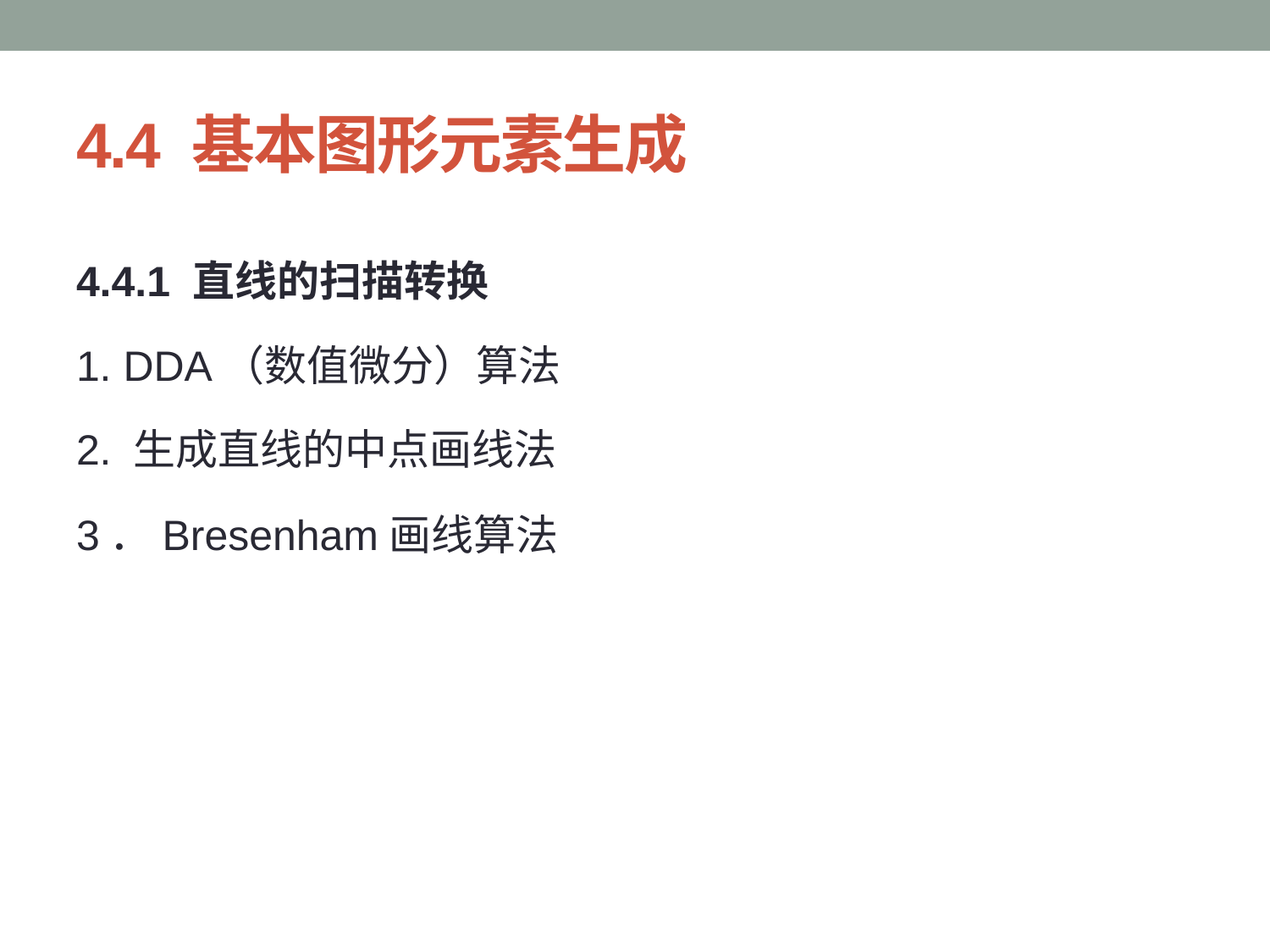

# 4.4 基本图形元素生成
4.4.1 直线的扫描转换
1. DDA（数值微分）算法
2. 生成直线的中点画线法
3．Bresenham画线算法